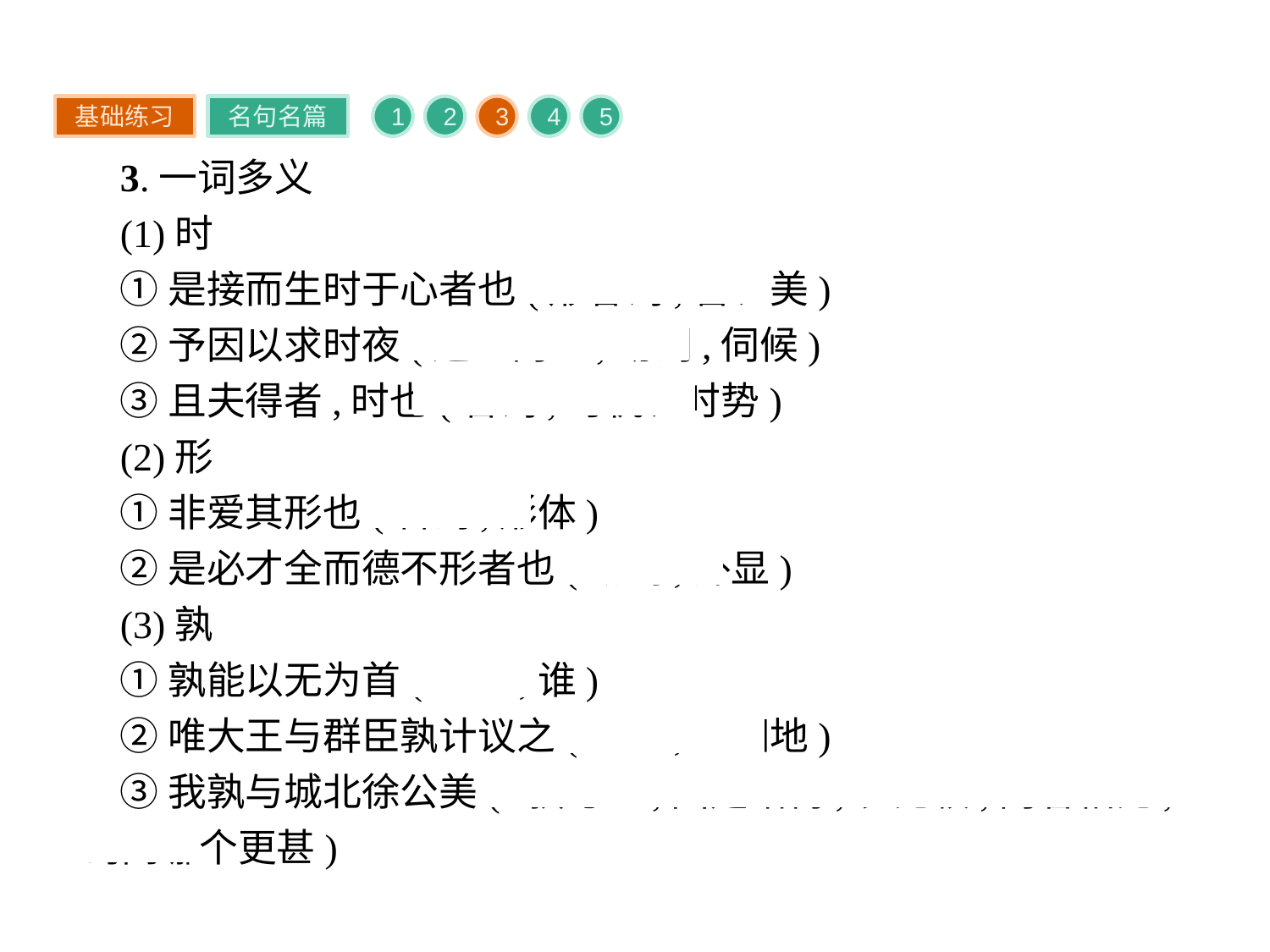

基础练习
名句名篇
1
2
3
4
5
3.一词多义
(1)时
①是接而生时于心者也(形容词,善、美)
②予因以求时夜(通“伺”,动词,伺候)
③且夫得者,时也(名词,时机、时势)
(2)形
①非爱其形也(名词,形体)
②是必才全而德不形者也(动词,外显)
(3)孰
①孰能以无为首(代词,谁)
②唯大王与群臣孰计议之(副词,仔细地)
③我孰与城北徐公美(“孰与”,固定结构,表比较,两者相比,询问哪个更甚)